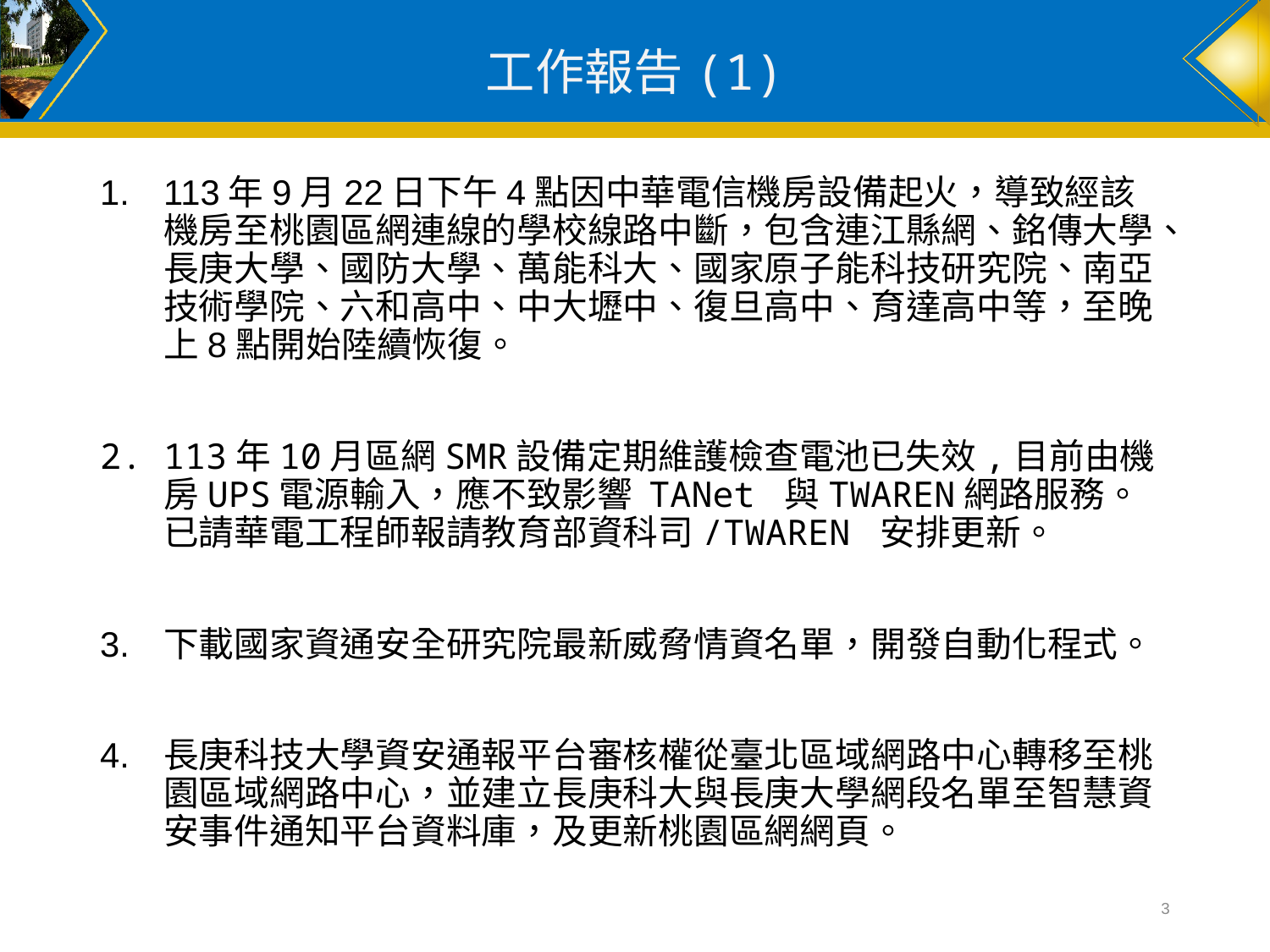

# 工作報告(1)
113年9月22日下午4點因中華電信機房設備起火，導致經該機房至桃園區網連線的學校線路中斷，包含連江縣網、銘傳大學、長庚大學、國防大學、萬能科大、國家原子能科技研究院、南亞技術學院、六和高中、中大壢中、復旦高中、育達高中等，至晚上8點開始陸續恢復。

113年10月區網SMR設備定期維護檢查電池已失效,目前由機房UPS電源輸入，應不致影響 TANet 與TWAREN網路服務。已請華電工程師報請教育部資科司/TWAREN 安排更新。

下載國家資通安全研究院最新威脅情資名單，開發自動化程式。

長庚科技大學資安通報平台審核權從臺北區域網路中心轉移至桃園區域網路中心，並建立長庚科大與長庚大學網段名單至智慧資安事件通知平台資料庫，及更新桃園區網網頁。

3